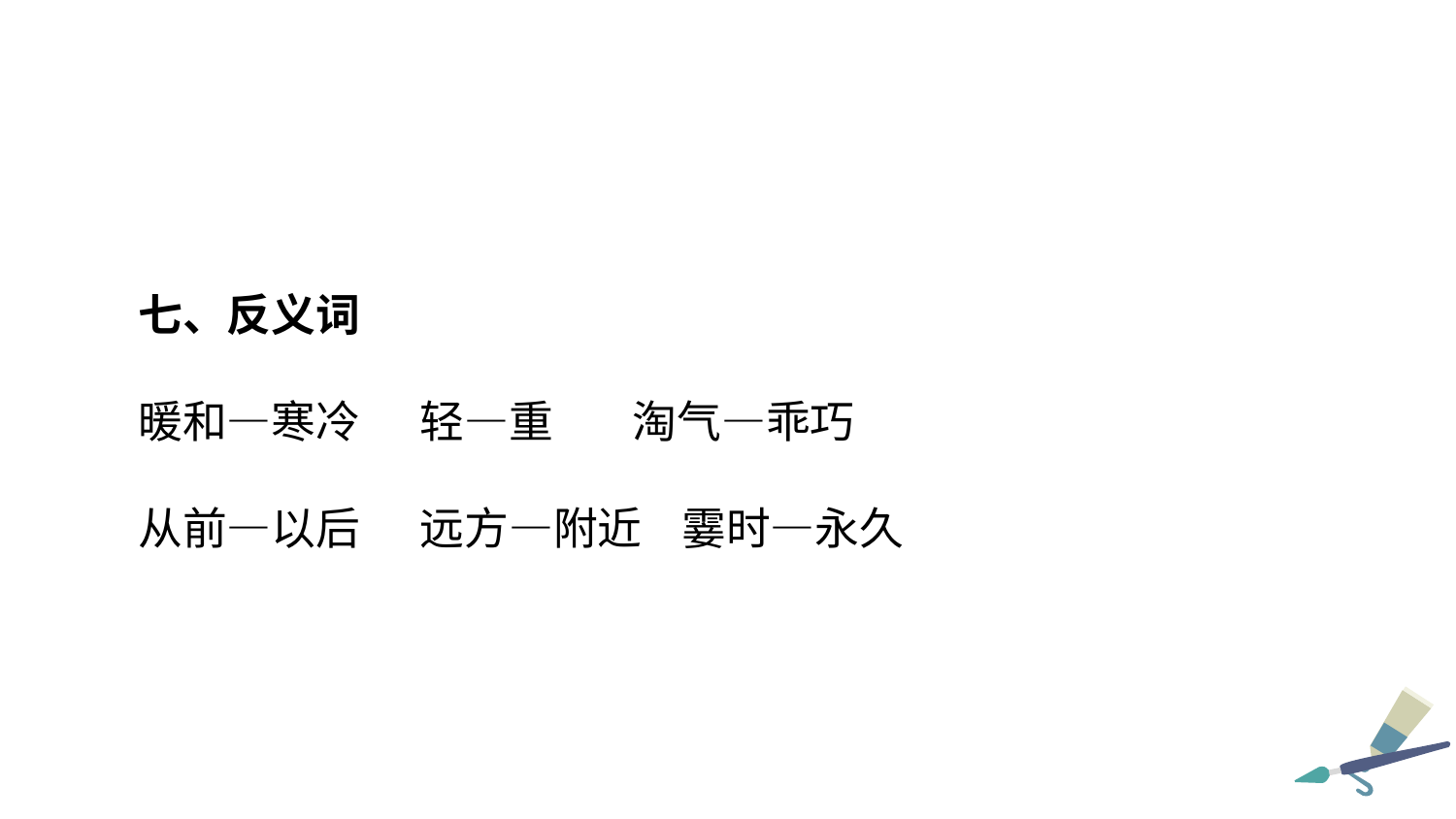

七、反义词
暖和—寒冷      轻—重        淘气—乖巧
从前—以后      远方—附近    霎时—永久